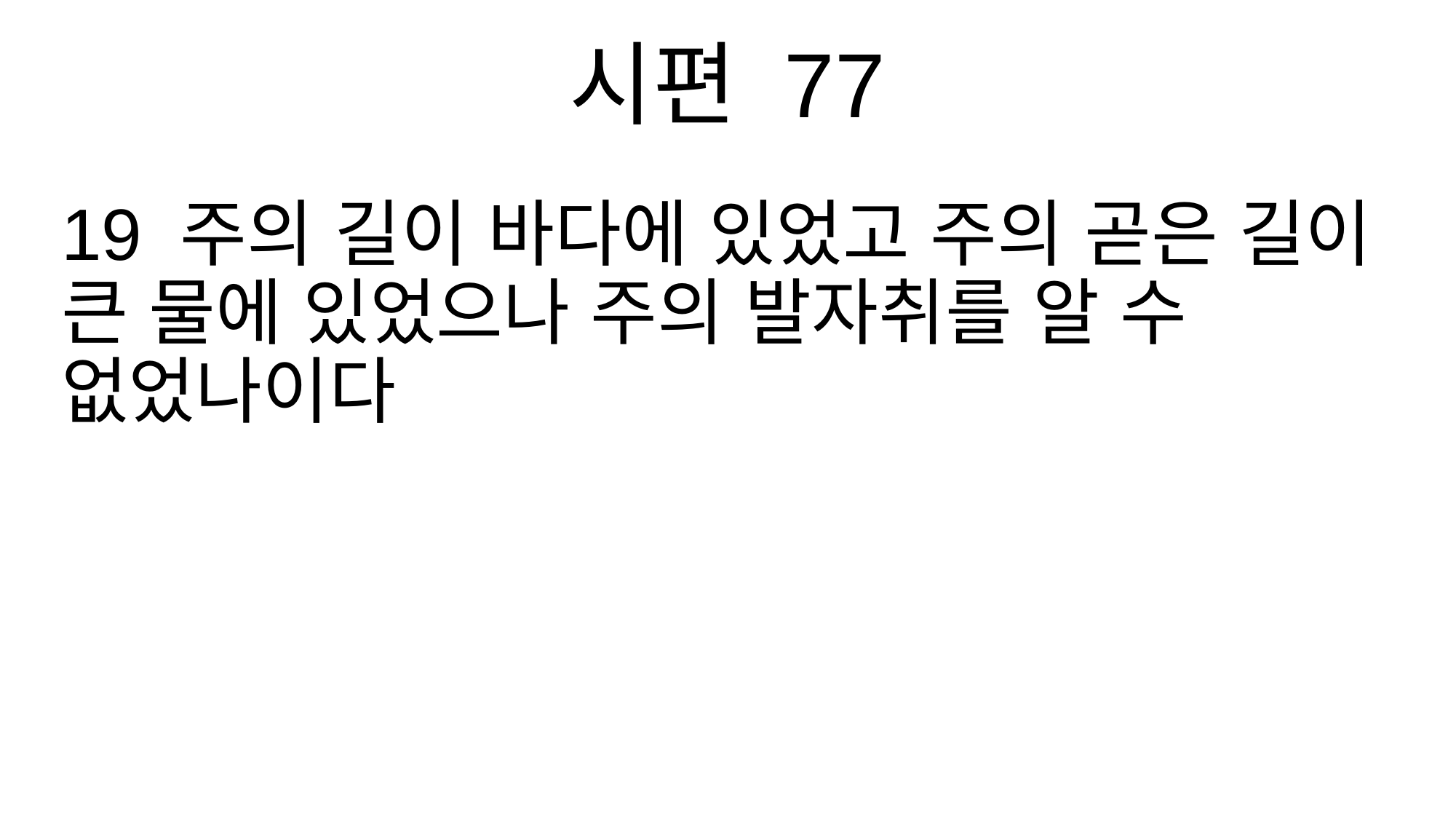

시편 77
19 주의 길이 바다에 있었고 주의 곧은 길이 큰 물에 있었으나 주의 발자취를 알 수 없었나이다